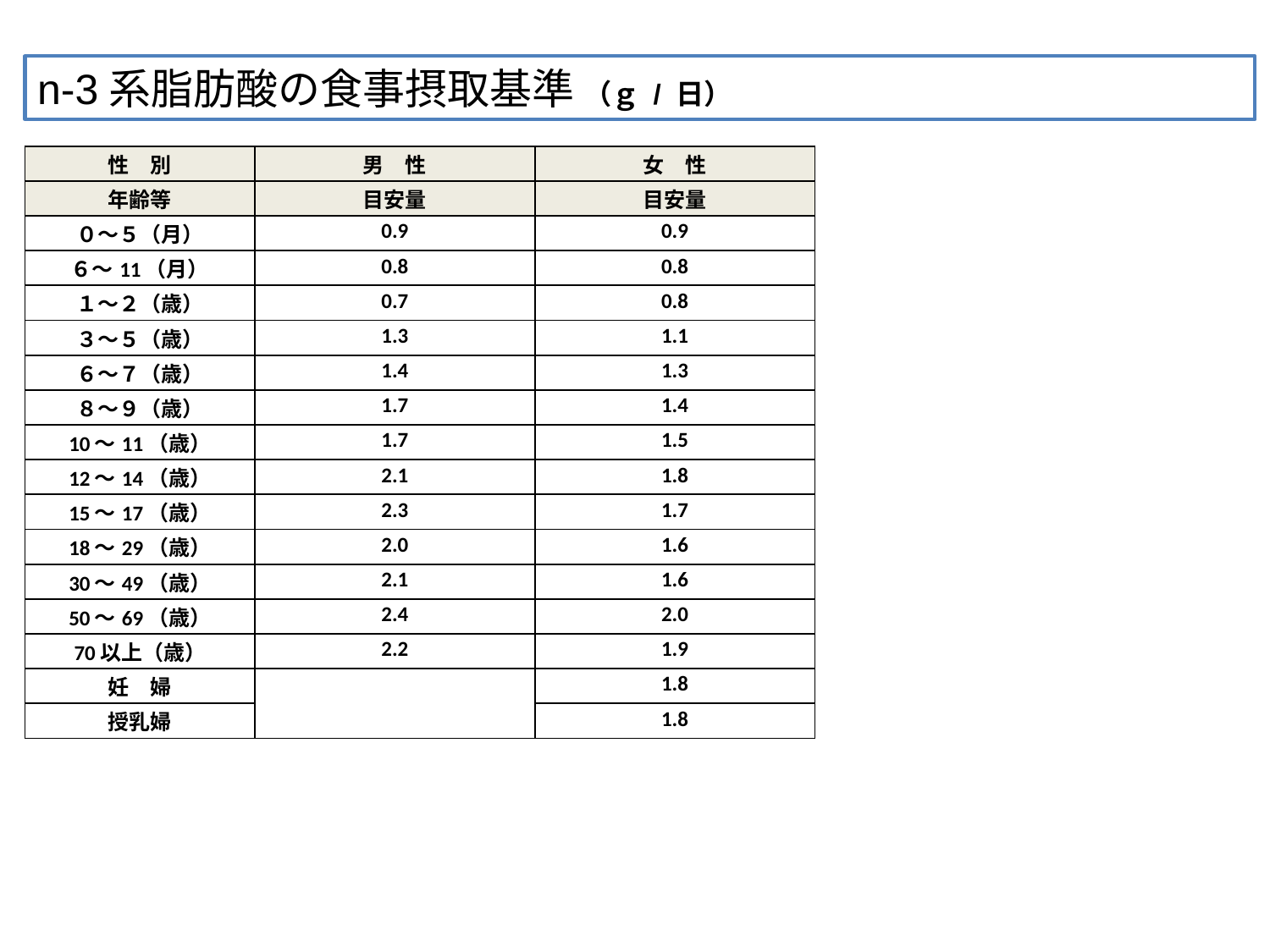

n-3系脂肪酸の食事摂取基準 （ｇ / 日）
| 性　別 | 男　性 | 女　性 |
| --- | --- | --- |
| 年齢等 | 目安量 | 目安量 |
| ０～５（月） | 0.9 | 0.9 |
| ６～11（月） | 0.8 | 0.8 |
| １～２（歳） | 0.7 | 0.8 |
| ３～５（歳） | 1.3 | 1.1 |
| ６～７（歳） | 1.4 | 1.3 |
| ８～９（歳） | 1.7 | 1.4 |
| 10～11（歳） | 1.7 | 1.5 |
| 12～14（歳） | 2.1 | 1.8 |
| 15～17（歳） | 2.3 | 1.7 |
| 18～29（歳） | 2.0 | 1.6 |
| 30～49（歳） | 2.1 | 1.6 |
| 50～69（歳） | 2.4 | 2.0 |
| 70以上（歳） | 2.2 | 1.9 |
| 妊　婦 |  | 1.8 |
| 授乳婦 |  | 1.8 |